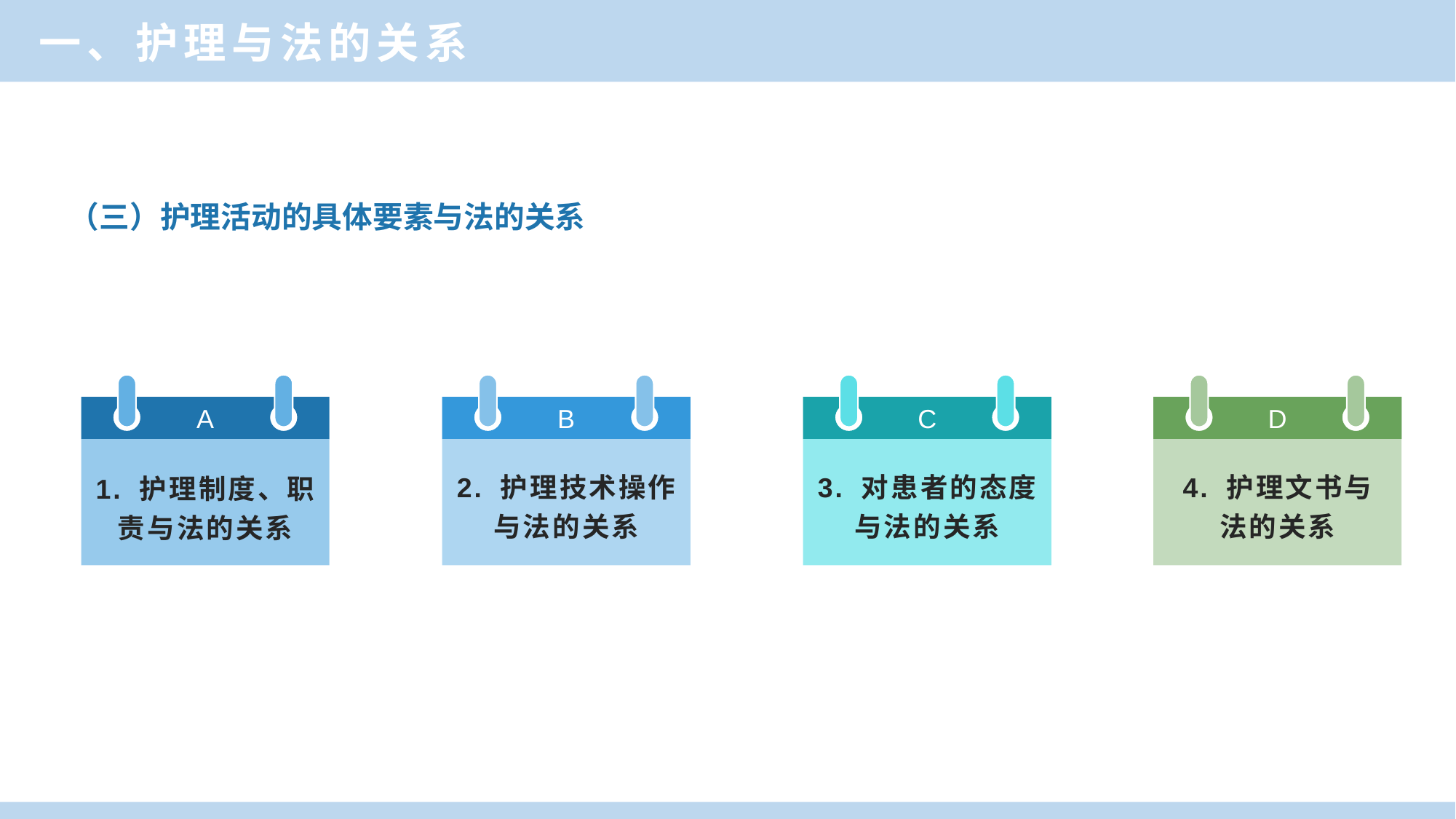

一、护理与法的关系
（三）护理活动的具体要素与法的关系

A

1. 护理制度、职
责与法的关系

B

2. 护理技术操作
与法的关系

C

3. 对患者的态度
与法的关系

D

4. 护理文书与
法的关系